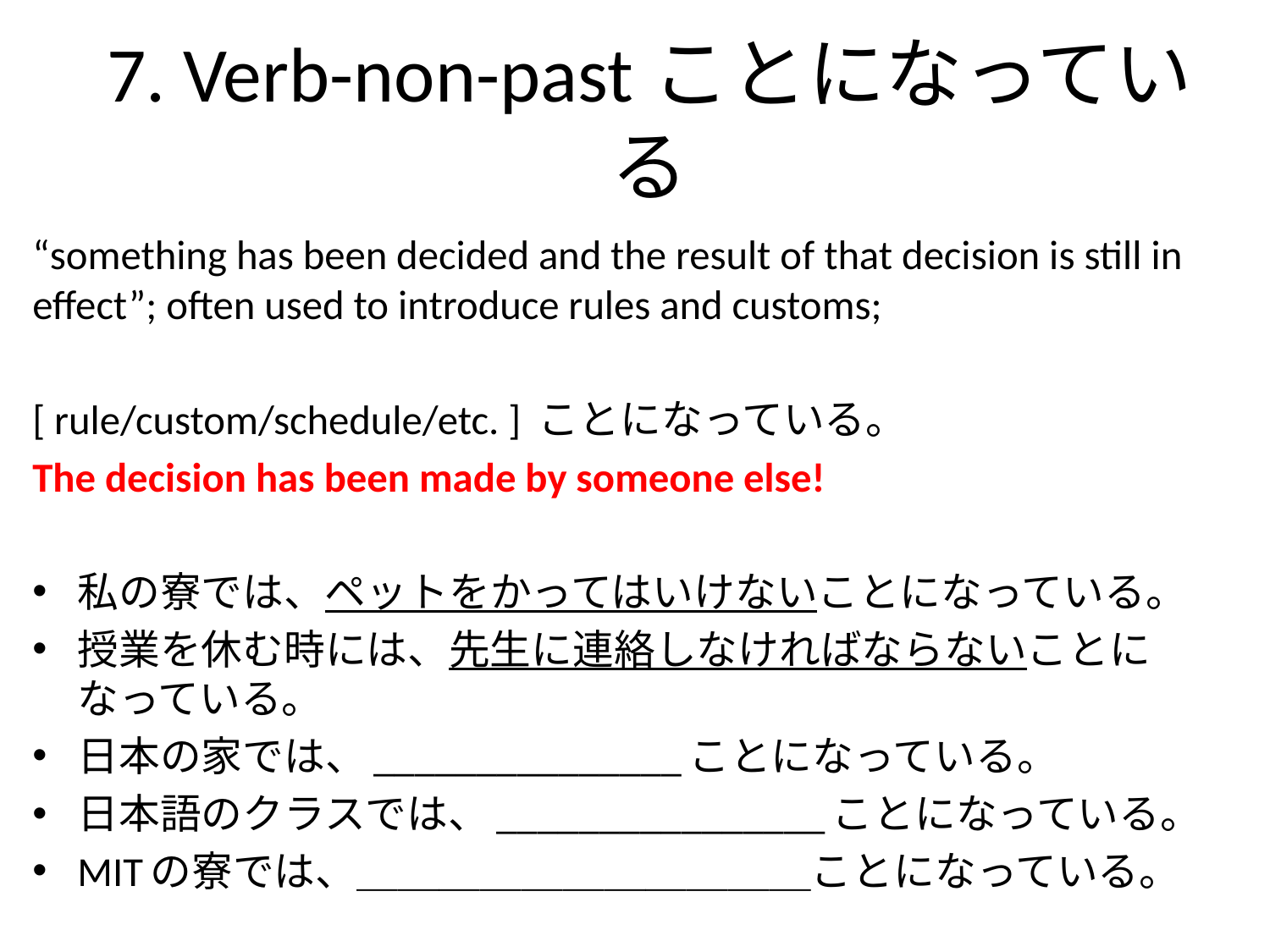

# 7. Verb-non-pastことになっている
“something has been decided and the result of that decision is still in effect”; often used to introduce rules and customs;

[ rule/custom/schedule/etc. ] ことになっている。
The decision has been made by someone else!

私の寮では、ペットをかってはいけないことになっている。
授業を休む時には、先生に連絡しなければならないことになっている。
日本の家では、_______________ことになっている。
日本語のクラスでは、________________ことになっている。
MITの寮では、＿＿＿＿＿＿＿＿＿＿＿ことになっている。